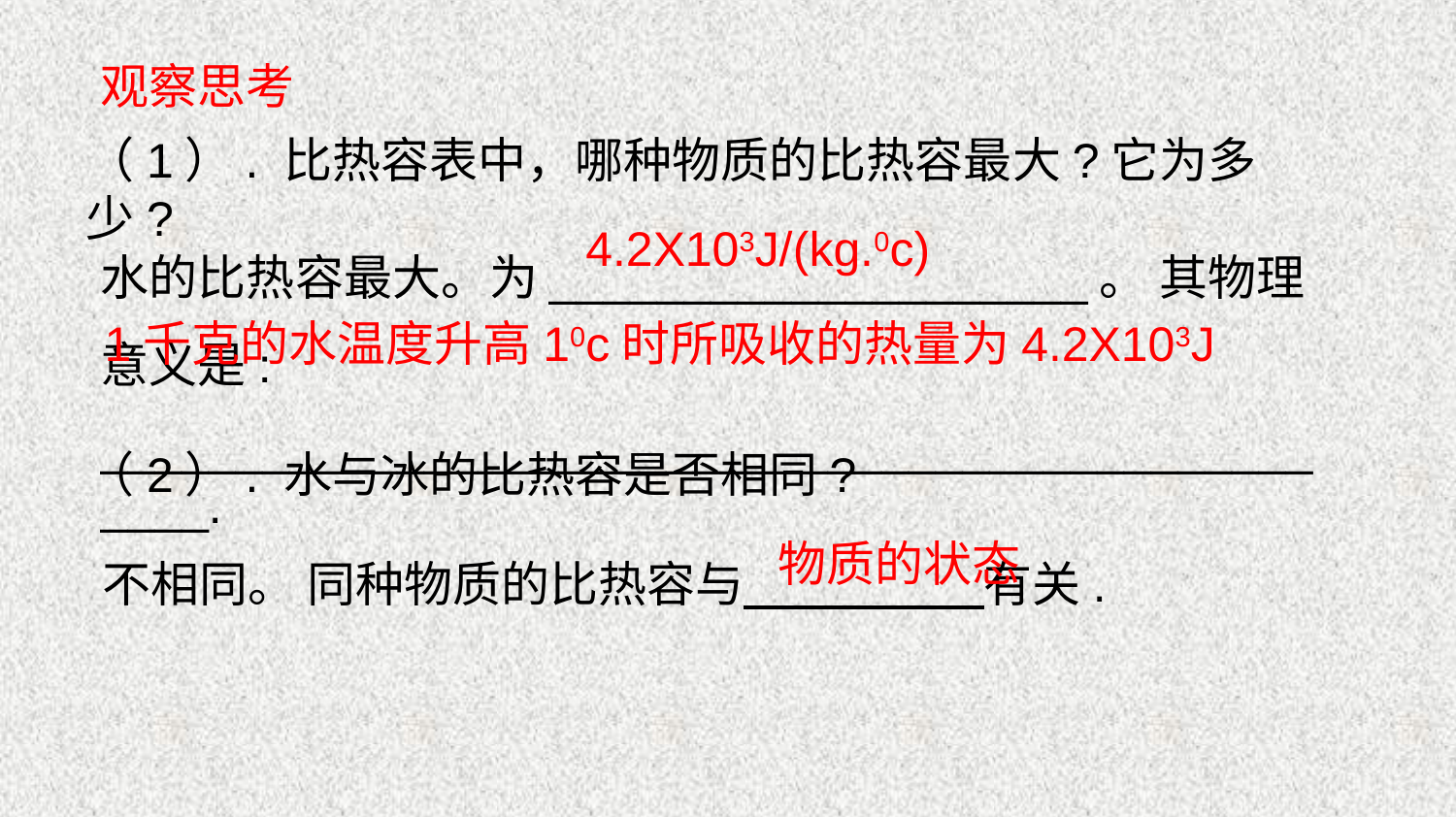

观察思考
（1）. 比热容表中，哪种物质的比热容最大?它为多少?
水的比热容最大。为____________________。 其物理意义是:
_________________________________________________.
4.2X103J/(kg.0c)
1千克的水温度升高10c时所吸收的热量为4.2X103J
（2）. 水与冰的比热容是否相同?
物质的状态
不相同。 同种物质的比热容与                      有关.